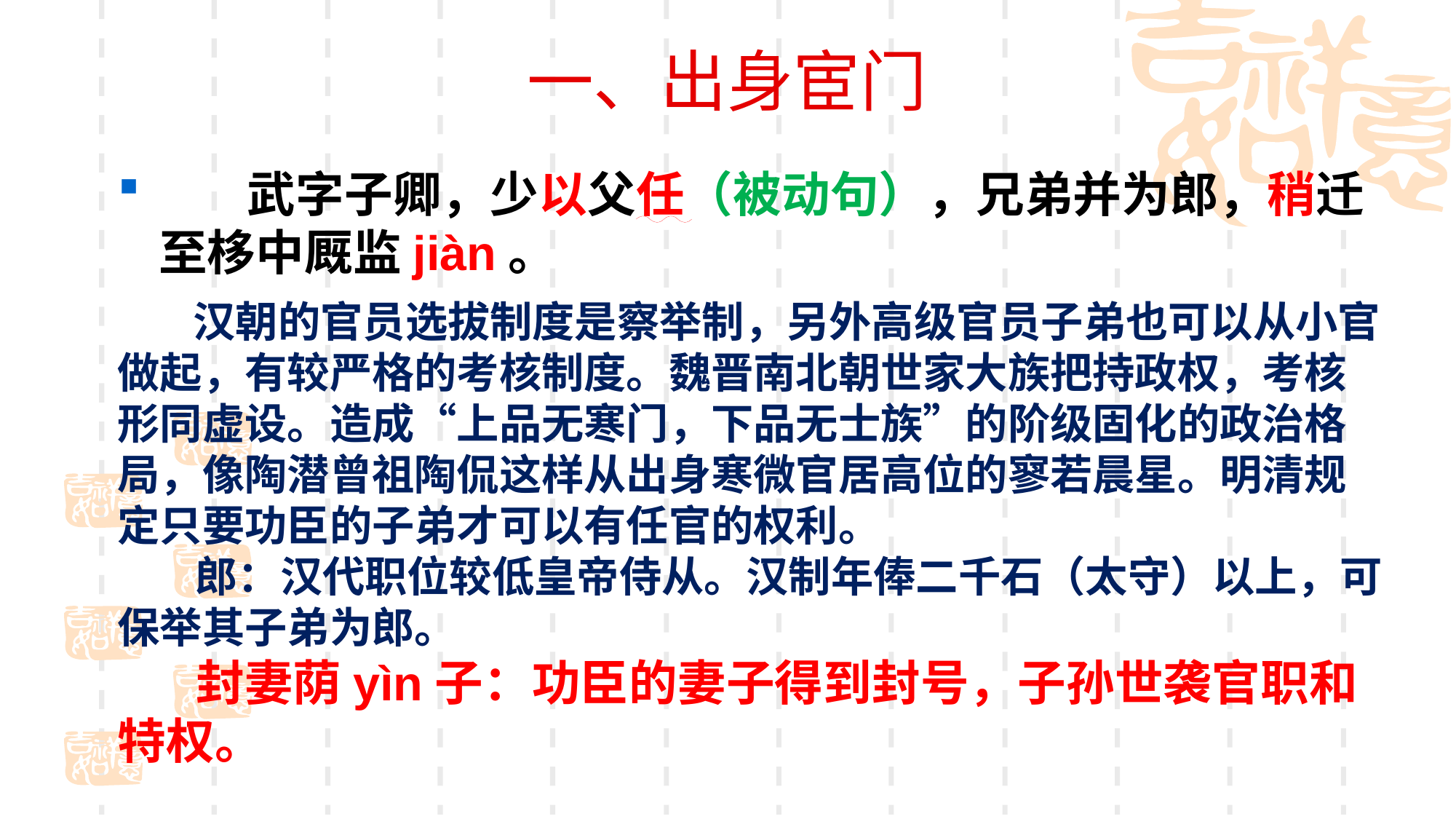

# 一、出身宦门
       武字子卿，少以父任（被动句），兄弟并为郎，稍迁至栘中厩监jiàn。
         汉朝的官员选拔制度是察举制，另外高级官员子弟也可以从小官做起，有较严格的考核制度。魏晋南北朝世家大族把持政权，考核形同虚设。造成“上品无寒门，下品无士族”的阶级固化的政治格局，像陶潜曾祖陶侃这样从出身寒微官居高位的寥若晨星。明清规定只要功臣的子弟才可以有任官的权利。
       郎：汉代职位较低皇帝侍从。汉制年俸二千石（太守）以上，可保举其子弟为郎。
      封妻荫yìn子：功臣的妻子得到封号，子孙世袭官职和特权。